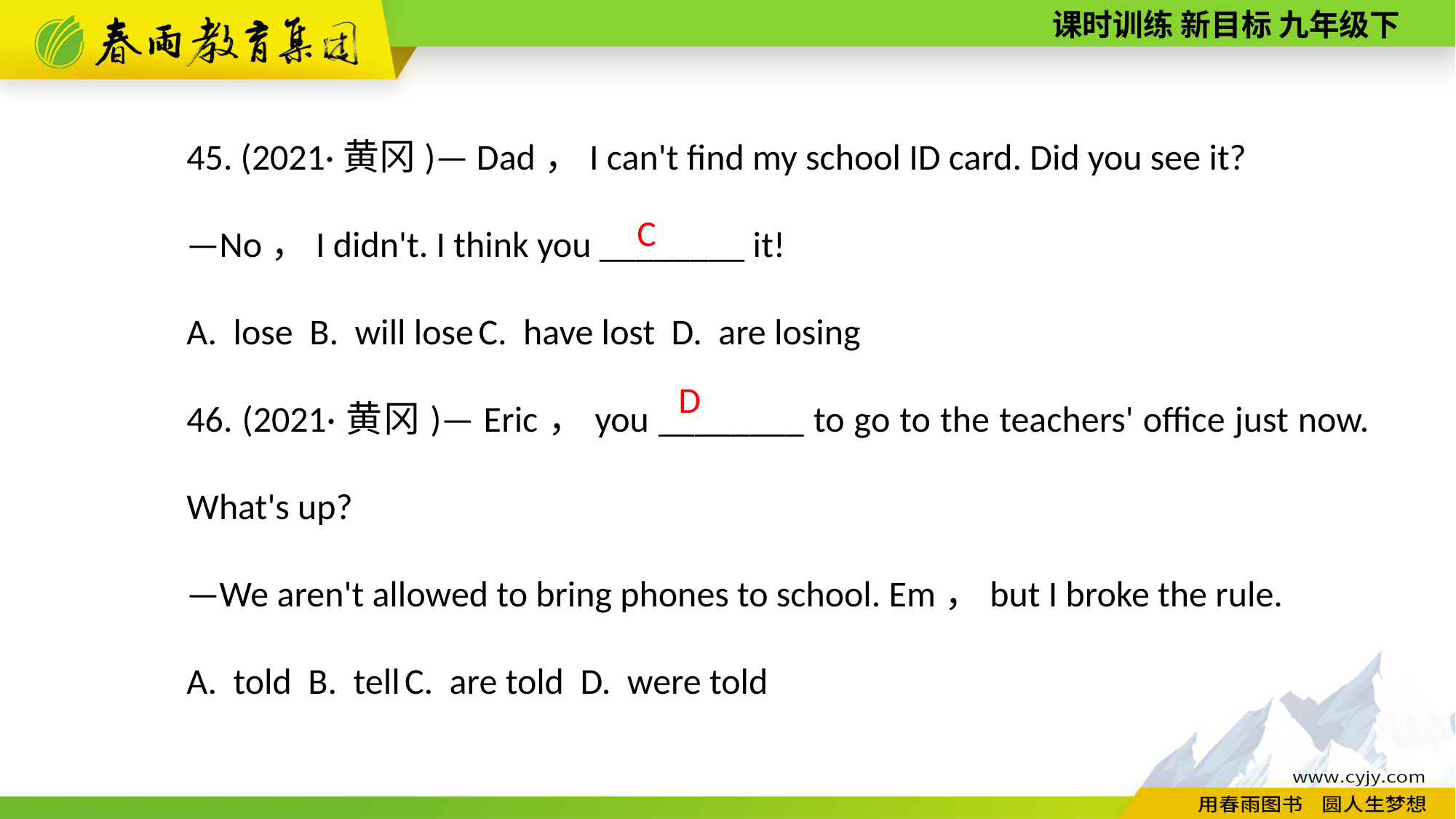

45. (2021·黄冈)— Dad，I can't find my school ID card. Did you see it?
—No，I didn't. I think you ________ it!
A.  lose  B.  will lose C.  have lost  D.  are losing
46. (2021·黄冈)— Eric，you ________ to go to the teachers' office just now. What's up?
—We aren't allowed to bring phones to school. Em，but I broke the rule.
A.  told  B.  tell C.  are told  D.  were told
C
D